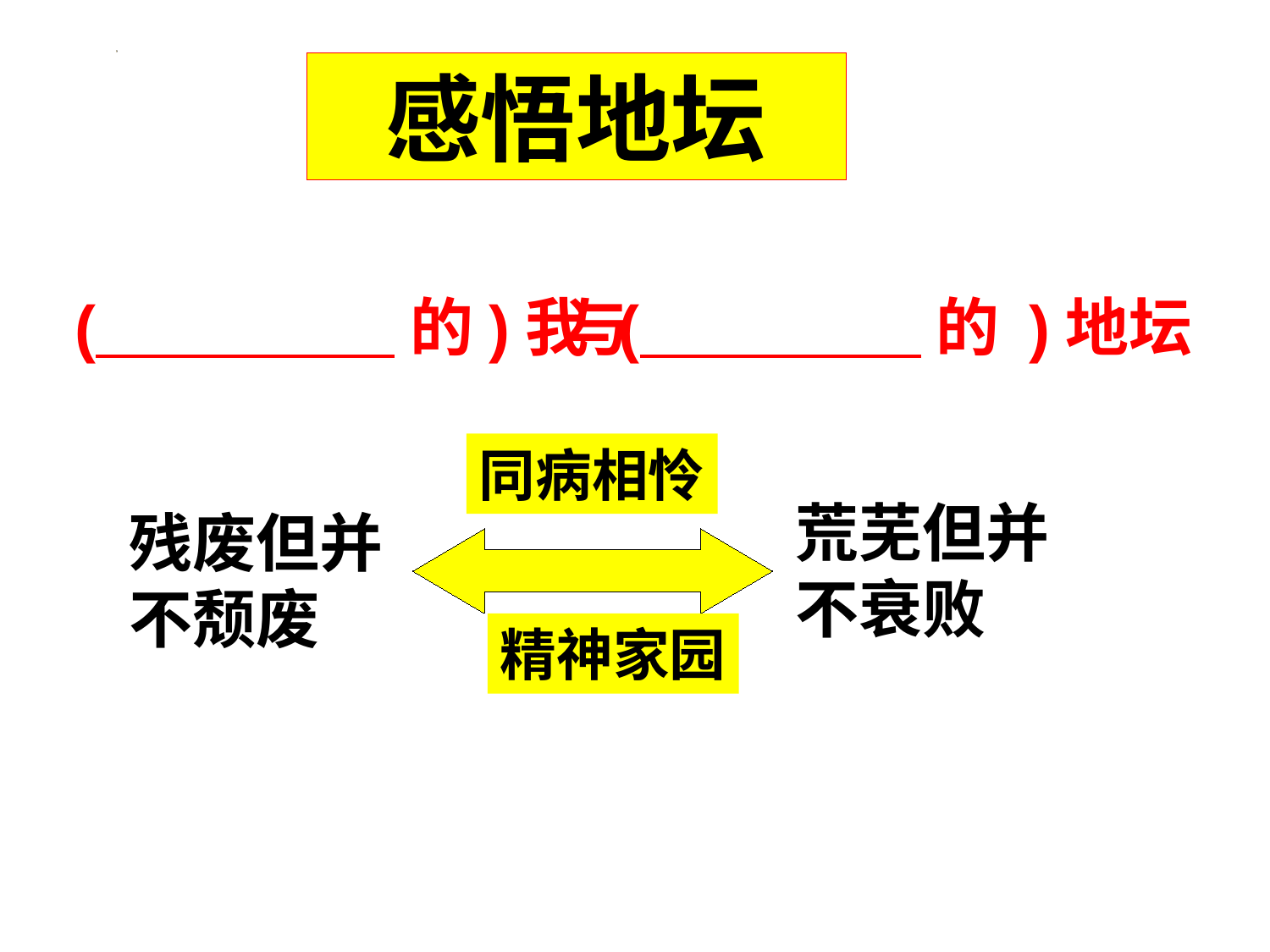

感悟地坛
(                 的)我
与
(                的 )地坛
同病相怜
荒芜但并不衰败
残废但并不颓废

精神家园